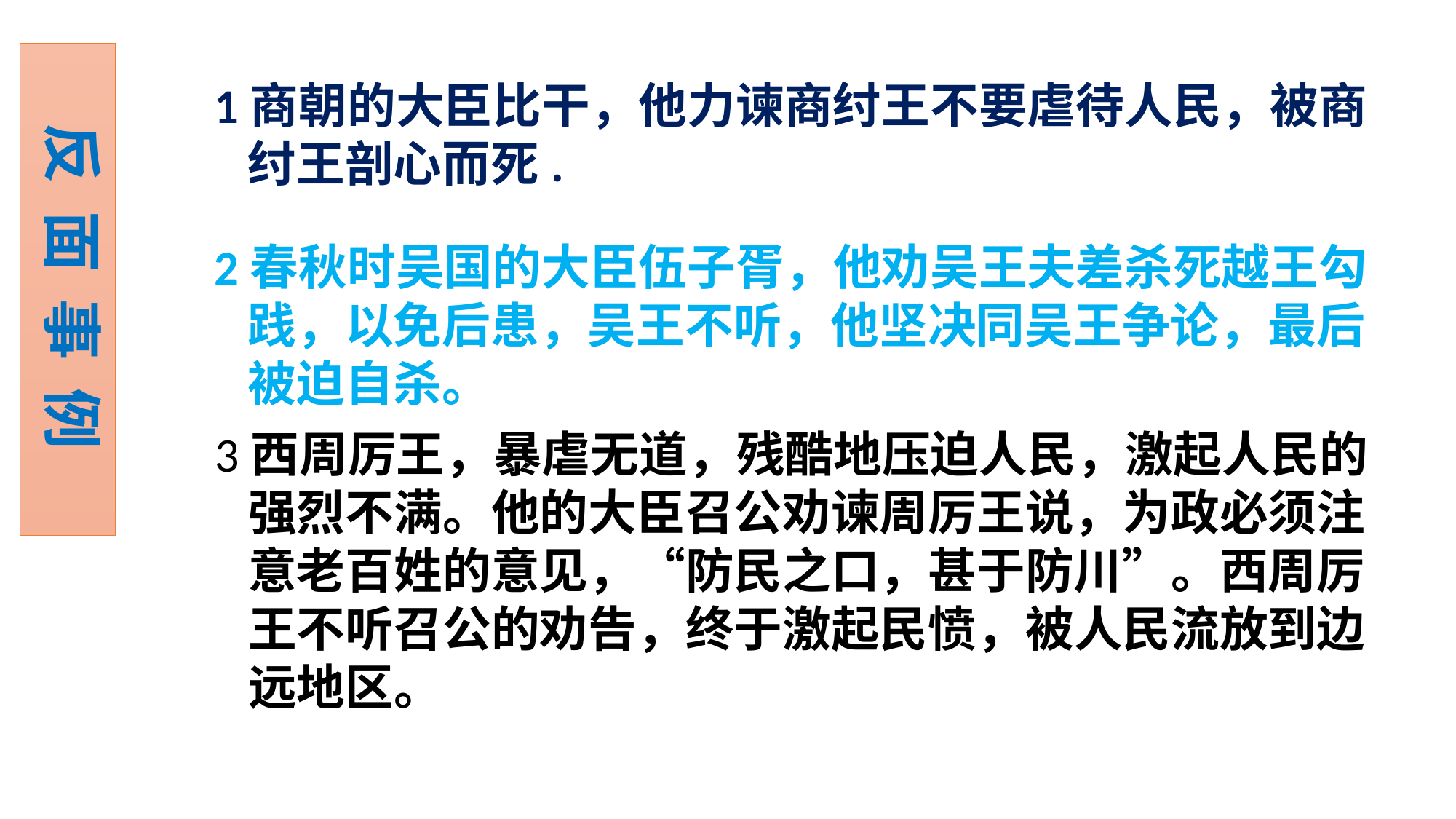

反  面  事  例
1商朝的大臣比干，他力谏商纣王不要虐待人民，被商
  纣王剖心而死.
2春秋时吴国的大臣伍子胥，他劝吴王夫差杀死越王勾
  践，以免后患，吴王不听，他坚决同吴王争论，最后
  被迫自杀。
3西周厉王，暴虐无道，残酷地压迫人民，激起人民的
  强烈不满。他的大臣召公劝谏周厉王说，为政必须注
  意老百姓的意见，“防民之口，甚于防川”。西周厉
  王不听召公的劝告，终于激起民愤，被人民流放到边
  远地区。